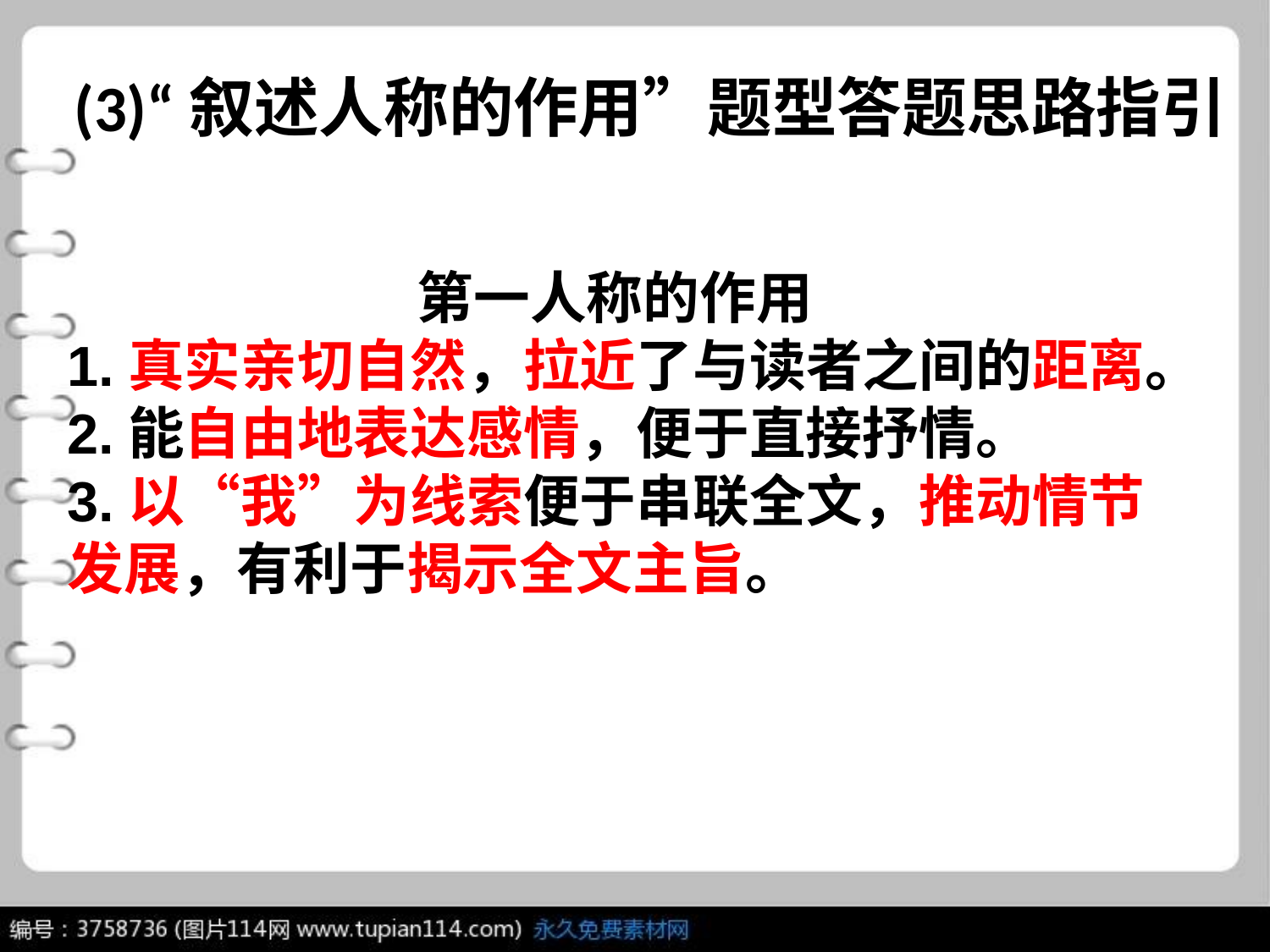

# (3)“叙述人称的作用”题型答题思路指引
第一人称的作用
1.真实亲切自然，拉近了与读者之间的距离。
2.能自由地表达感情，便于直接抒情。
3.以“我”为线索便于串联全文，推动情节发展，有利于揭示全文主旨。